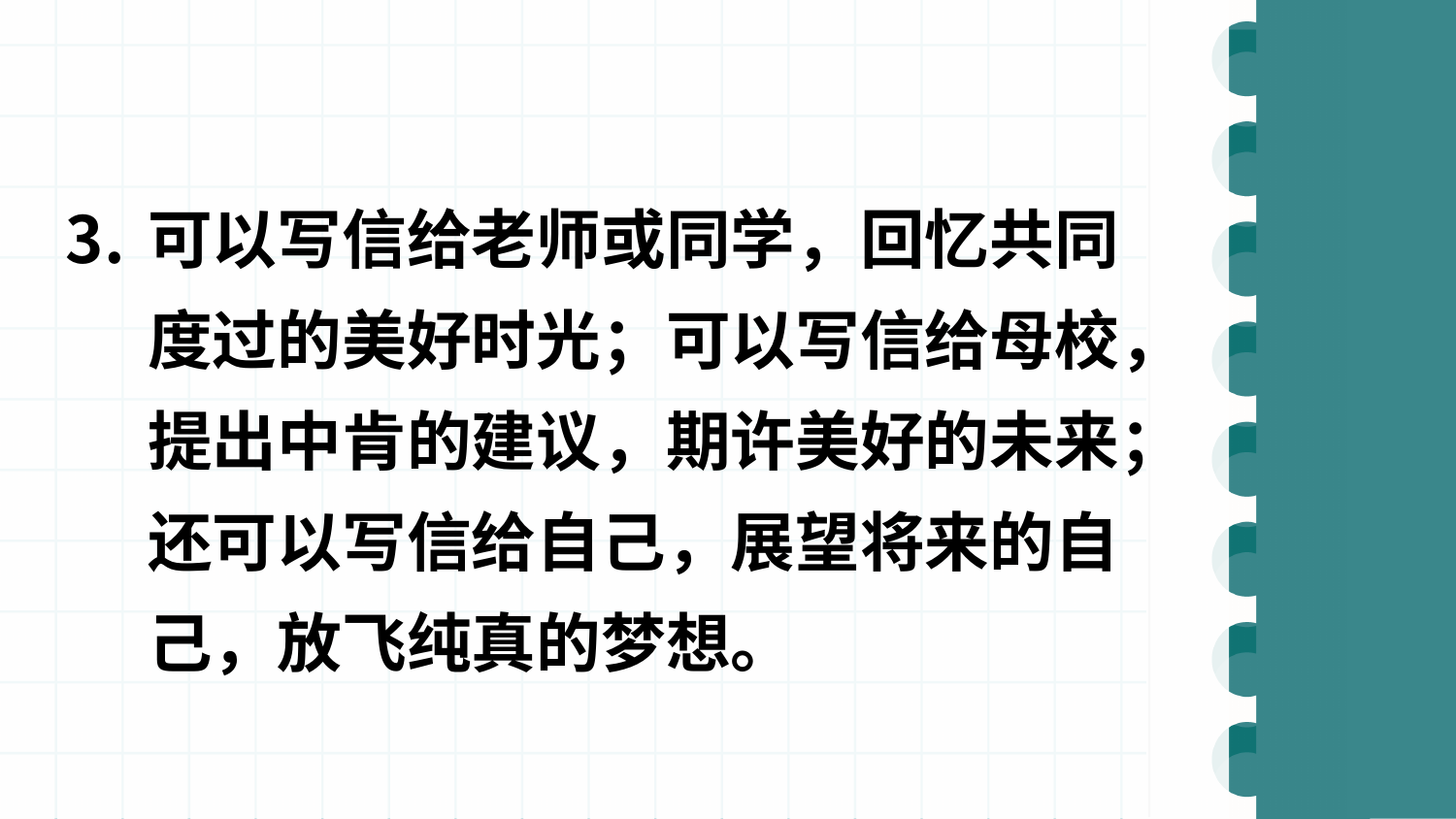

可以写信给老师或同学，回忆共同度过的美好时光；可以写信给母校，提出中肯的建议，期许美好的未来；还可以写信给自己，展望将来的自己，放飞纯真的梦想。